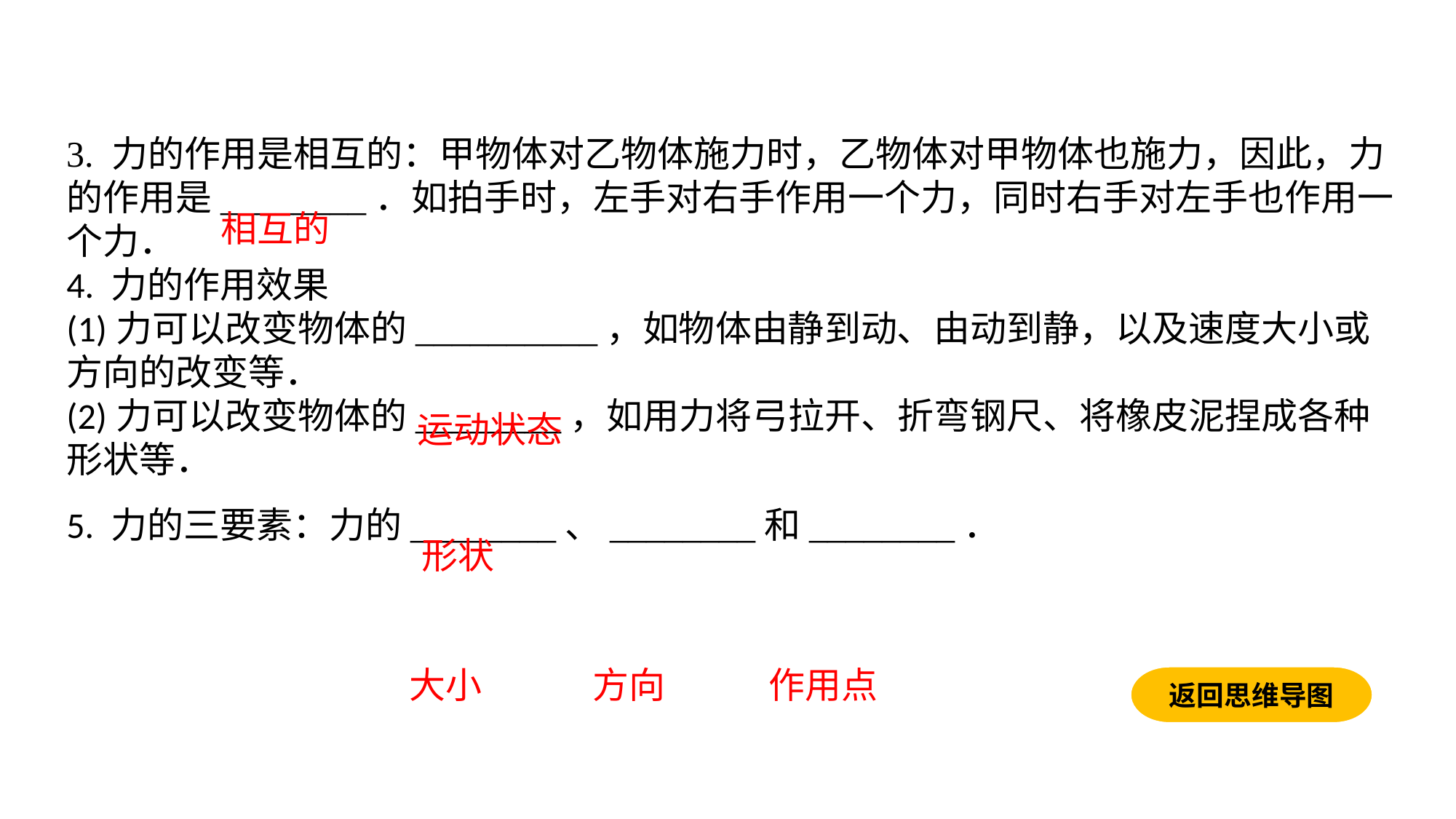

3. 力的作用是相互的：甲物体对乙物体施力时，乙物体对甲物体也施力，因此，力的作用是________．如拍手时，左手对右手作用一个力，同时右手对左手也作用一个力．4. 力的作用效果(1)力可以改变物体的__________，如物体由静到动、由动到静，以及速度大小或方向的改变等．(2)力可以改变物体的________，如用力将弓拉开、折弯钢尺、将橡皮泥捏成各种形状等．5. 力的三要素：力的________、________和________．
相互的
运动状态
形状
大小
方向
作用点
返回思维导图